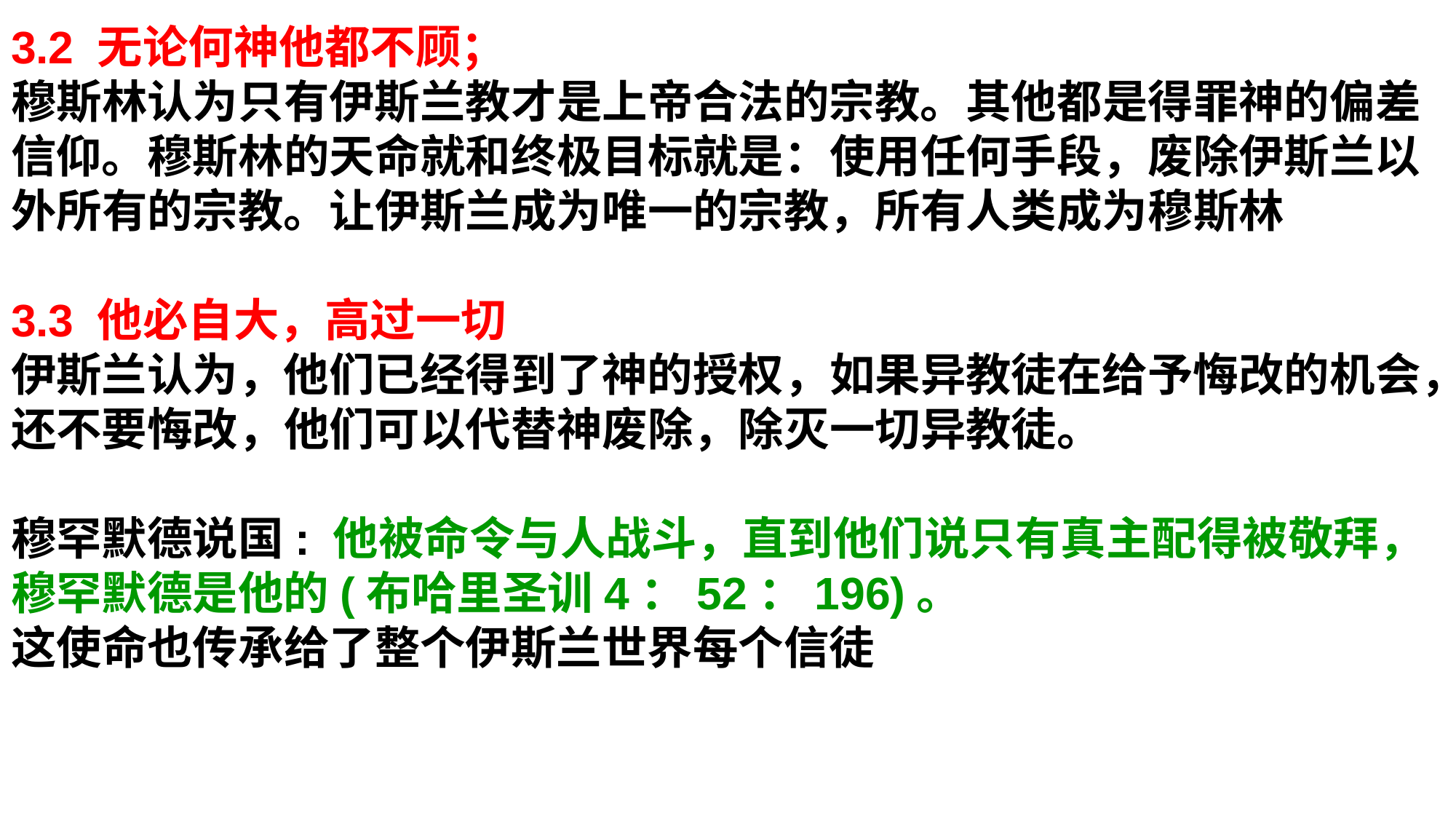

3.2 无论何神他都不顾；
穆斯林认为只有伊斯兰教才是上帝合法的宗教。其他都是得罪神的偏差信仰。穆斯林的天命就和终极目标就是：使用任何手段，废除伊斯兰以外所有的宗教。让伊斯兰成为唯一的宗教，所有人类成为穆斯林

3.3 他必自大，高过一切
伊斯兰认为，他们已经得到了神的授权，如果异教徒在给予悔改的机会，还不要悔改，他们可以代替神废除，除灭一切异教徒。

穆罕默德说国: 他被命令与人战斗，直到他们说只有真主配得被敬拜，穆罕默德是他的(布哈里圣训4：52：196)。
这使命也传承给了整个伊斯兰世界每个信徒